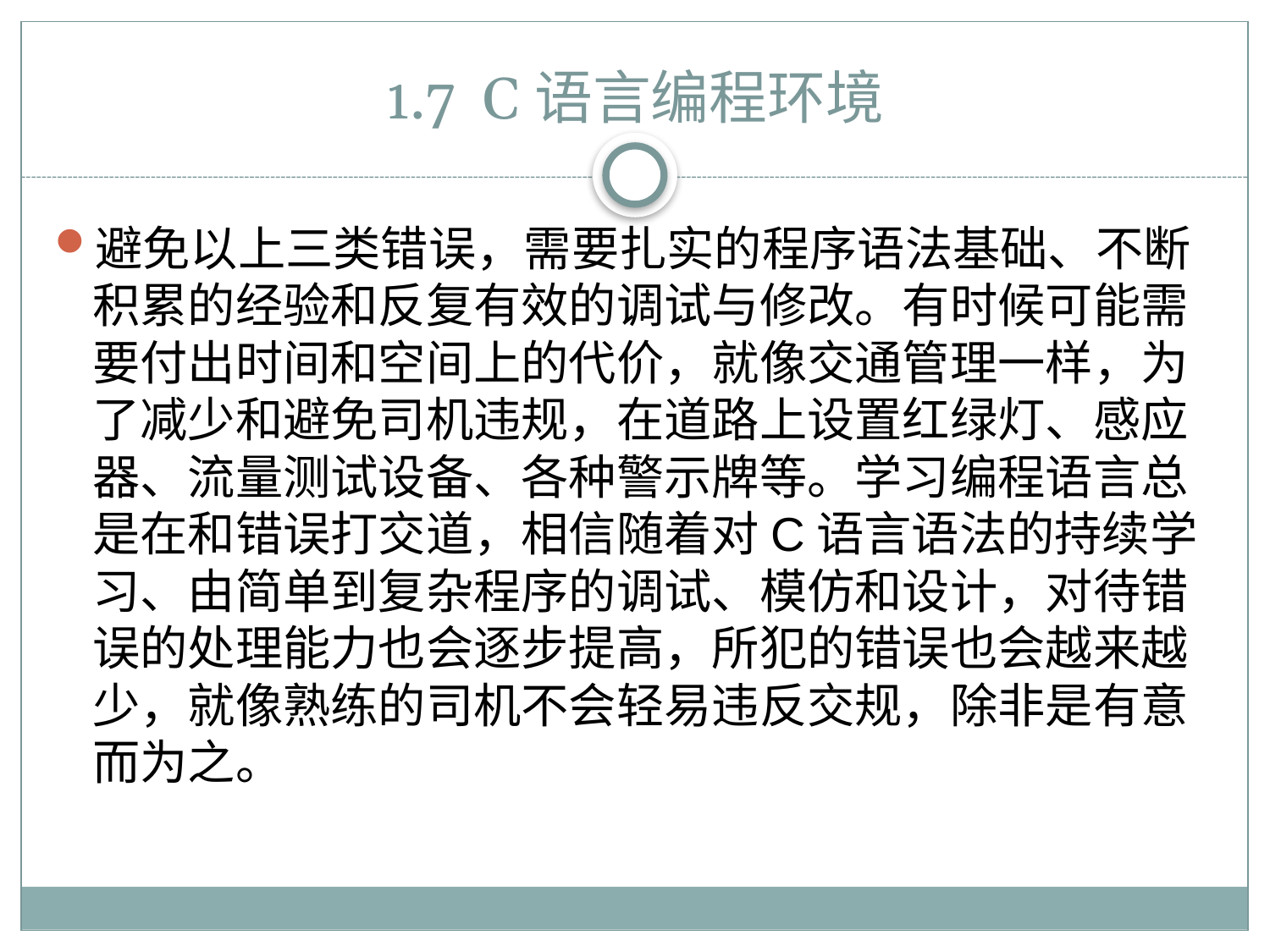

# 1.7  C语言编程环境
避免以上三类错误，需要扎实的程序语法基础、不断积累的经验和反复有效的调试与修改。有时候可能需要付出时间和空间上的代价，就像交通管理一样，为了减少和避免司机违规，在道路上设置红绿灯、感应器、流量测试设备、各种警示牌等。学习编程语言总是在和错误打交道，相信随着对C语言语法的持续学习、由简单到复杂程序的调试、模仿和设计，对待错误的处理能力也会逐步提高，所犯的错误也会越来越少，就像熟练的司机不会轻易违反交规，除非是有意而为之。